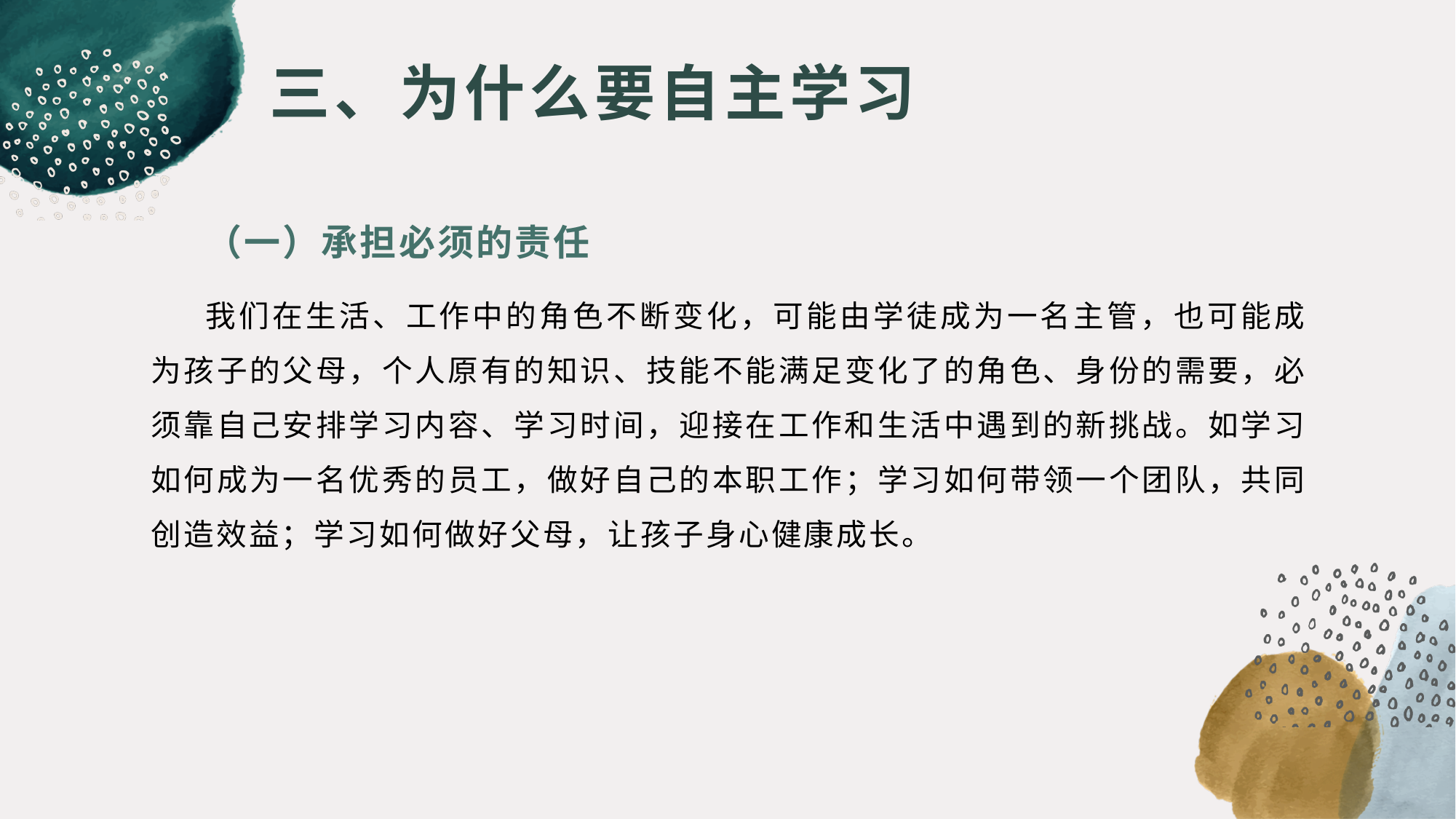

# 三、为什么要自主学习
（一）承担必须的责任
我们在生活、工作中的角色不断变化，可能由学徒成为一名主管，也可能成为孩子的父母，个人原有的知识、技能不能满足变化了的角色、身份的需要，必须靠自己安排学习内容、学习时间，迎接在工作和生活中遇到的新挑战。如学习如何成为一名优秀的员工，做好自己的本职工作；学习如何带领一个团队，共同创造效益；学习如何做好父母，让孩子身心健康成长。